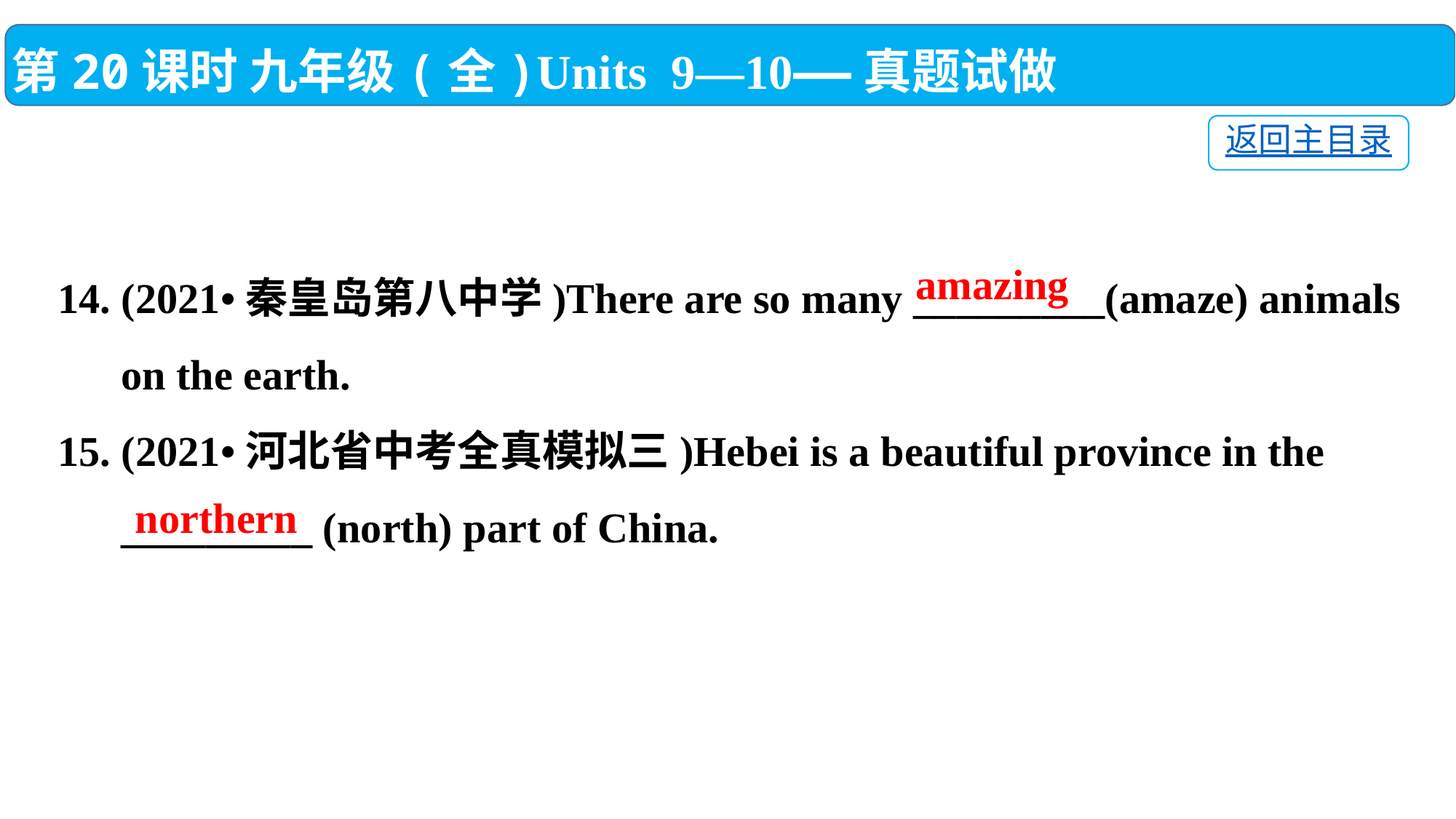

第20课时 九年级(全)Units  9—10——真题试做
返回主目录
14. (2021•秦皇岛第八中学)There are so many _________(amaze) animals
      on the earth.
15. (2021•河北省中考全真模拟三)Hebei is a beautiful province in the
      _________ (north) part of China.
amazing
northern